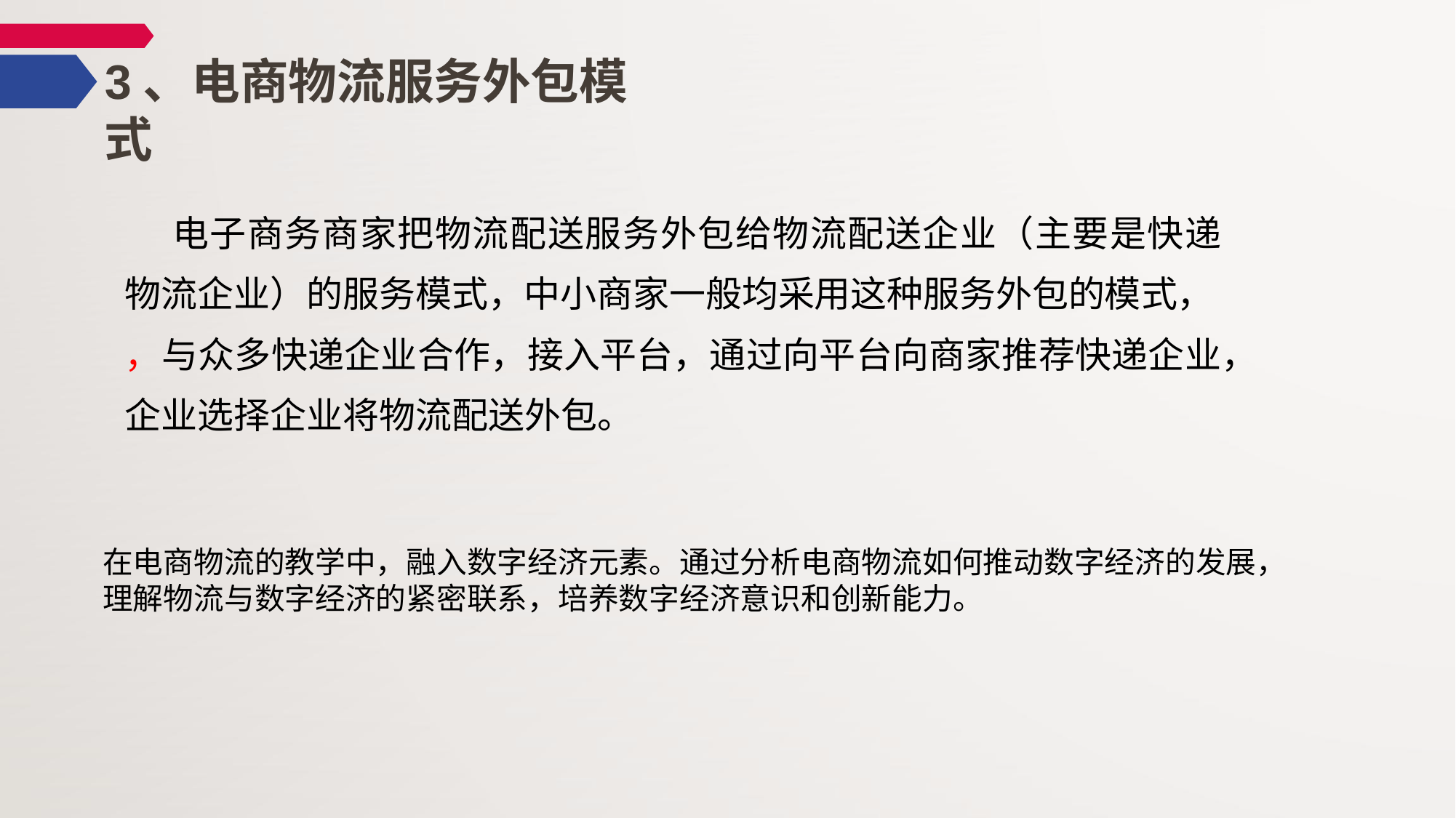

# 3、电商物流服务外包模式
    电子商务商家把物流配送服务外包给物流配送企业（主要是快递 物流企业）的服务模式，中小商家一般均采用这种服务外包的模式，  ，与众多快递企业合作，接入平台，通过向平台向商家推荐快递企业，企业选择企业将物流配送外包。
在电商物流的教学中，融入数字经济元素。通过分析电商物流如何推动数字经济的发展，理解物流与数字经济的紧密联系，培养数字经济意识和创新能力。